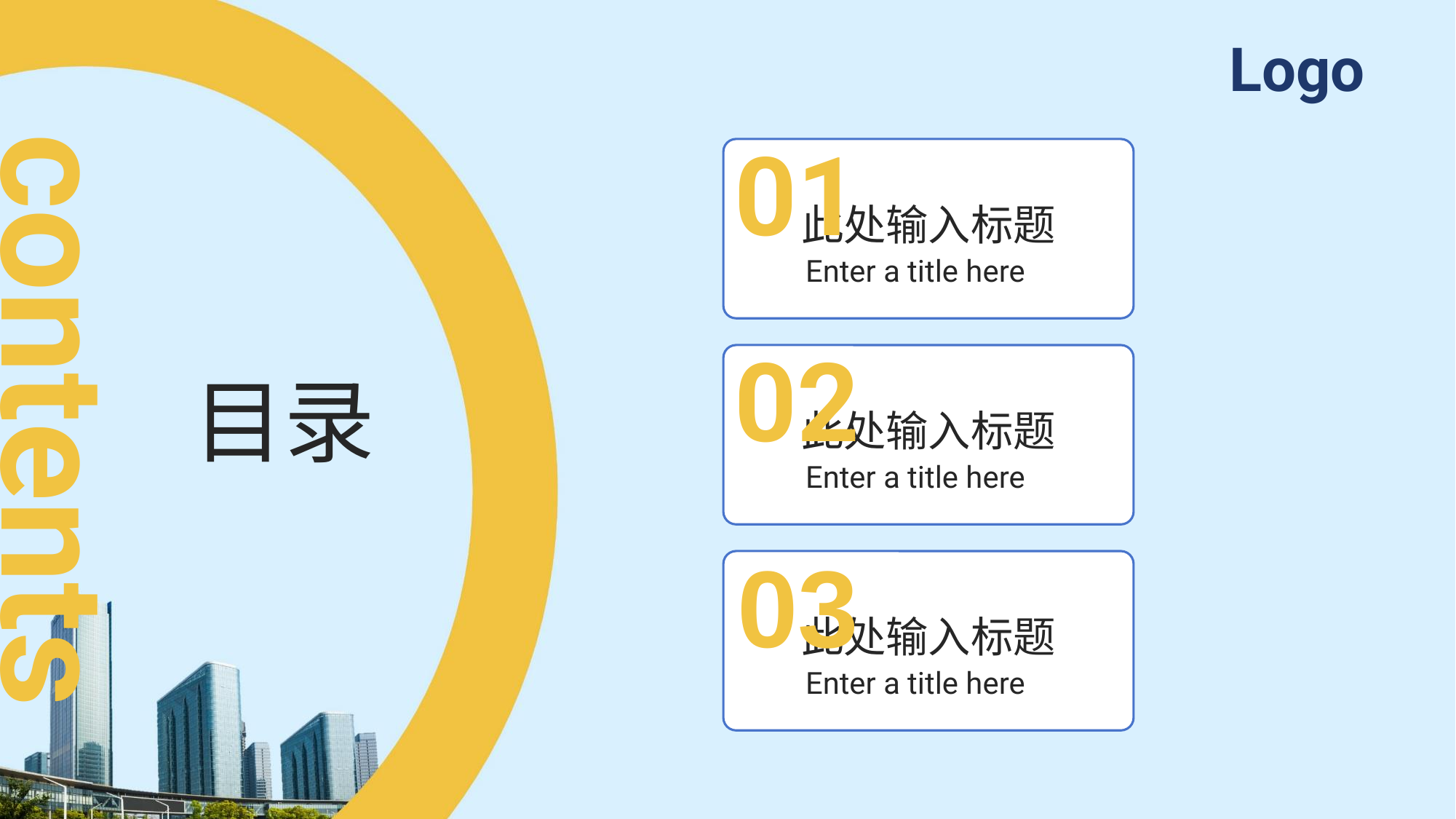

Logo
01

此处输入标题
Enter a title here
02

此处输入标题
Enter a title here
目录
03

此处输入标题
Enter a title here